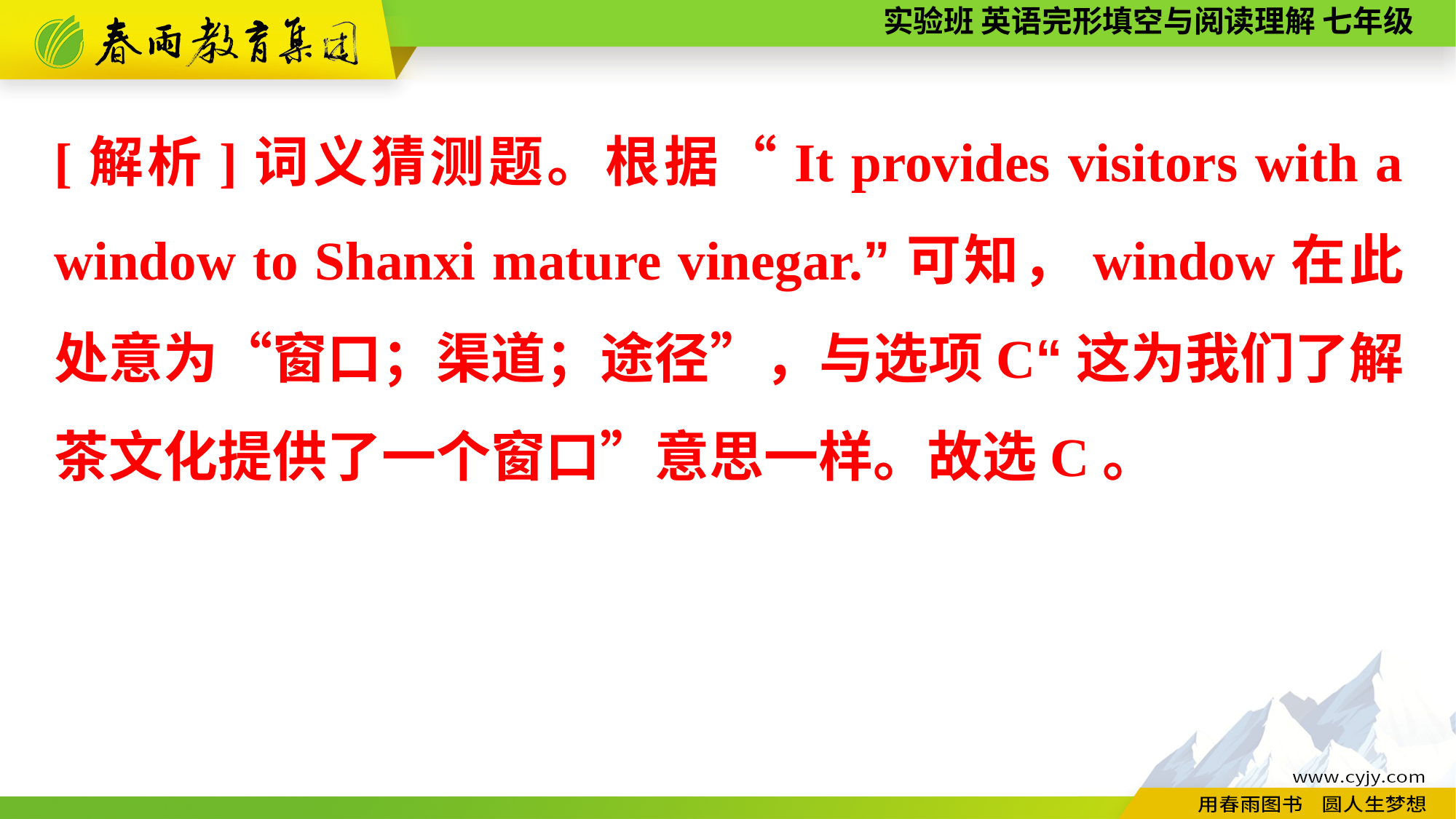

[解析]词义猜测题。根据“It provides visitors with a window to Shanxi mature vinegar.”可知，window在此处意为“窗口；渠道；途径”，与选项C“这为我们了解茶文化提供了一个窗口”意思一样。故选C。